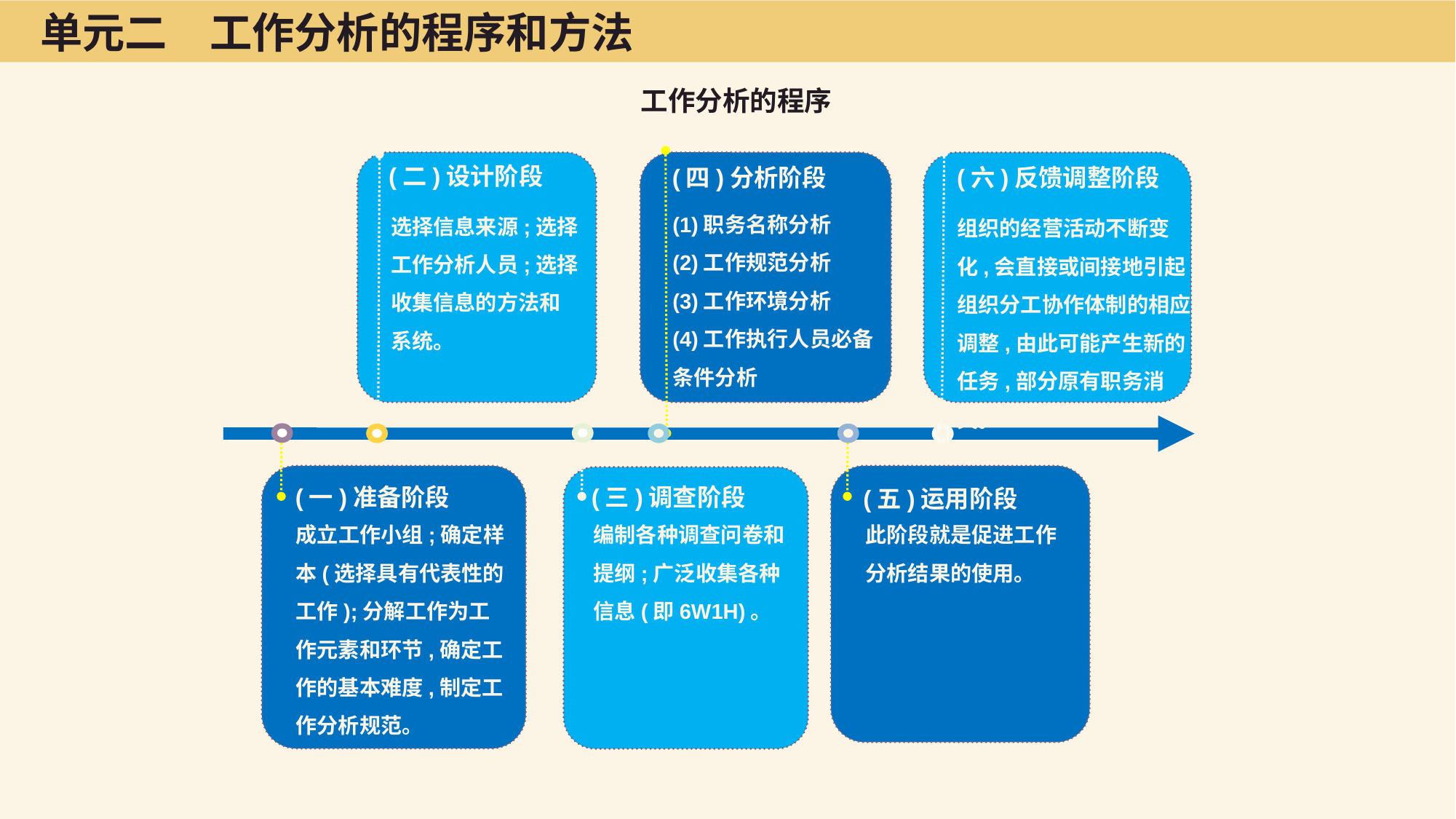

单元二　工作分析的程序和方法
工作分析的程序

(二)设计阶段
(四)分析阶段
(六)反馈调整阶段
(1)职务名称分析
(2)工作规范分析
(3)工作环境分析
(4)工作执行人员必备条件分析
选择信息来源;选择工作分析人员;选择收集信息的方法和系统。
组织的经营活动不断变化,会直接或间接地引起组织分工协作体制的相应调整,由此可能产生新的任务,部分原有职务消失。

(三)调查阶段
(一)准备阶段
(五)运用阶段
成立工作小组;确定样本(选择具有代表性的工作);分解工作为工作元素和环节,确定工作的基本难度,制定工作分析规范。
编制各种调查问卷和提纲;广泛收集各种信息(即6W1H)。
此阶段就是促进工作分析结果的使用。